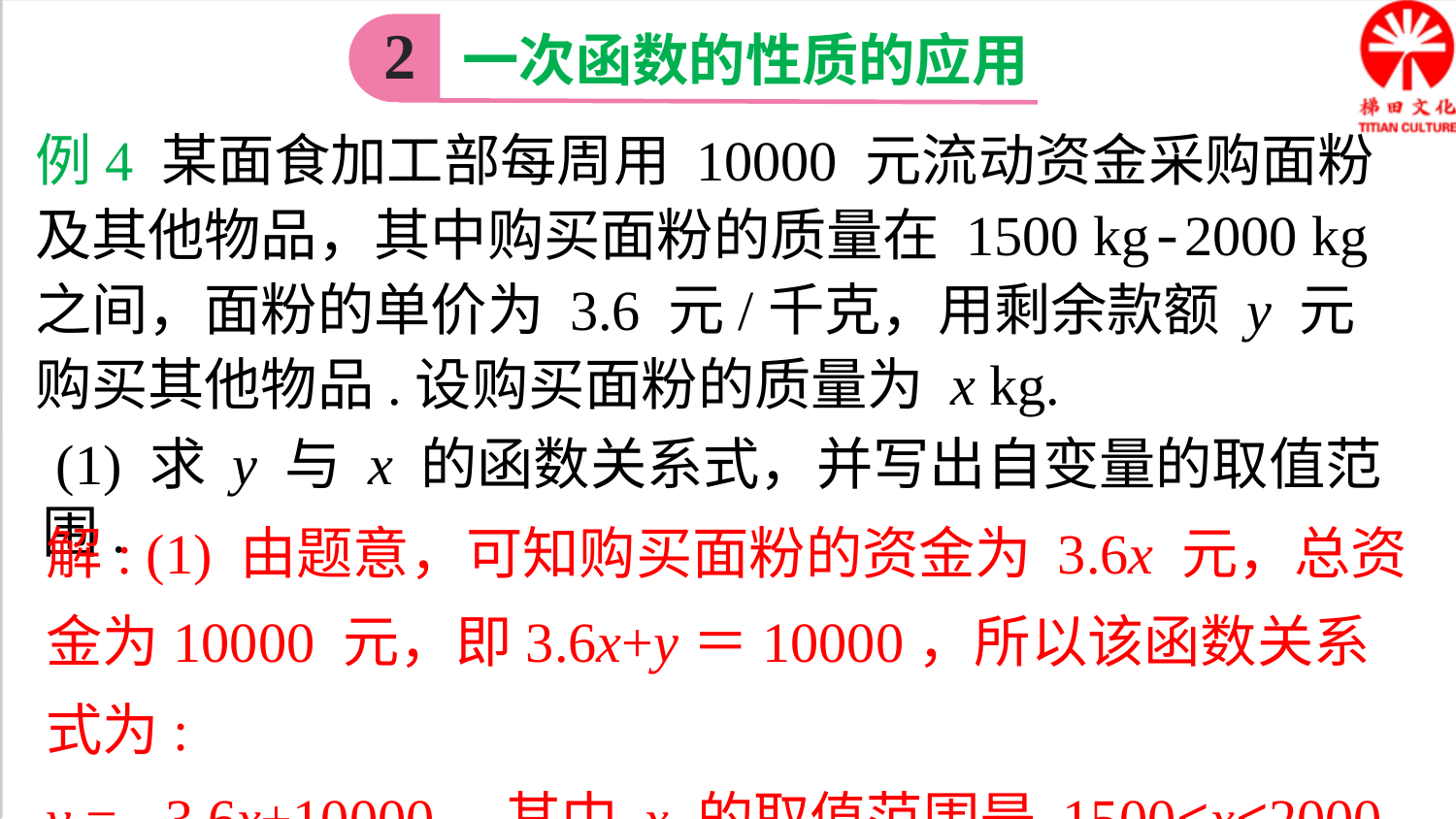

2

一次函数的性质的应用
例4 某面食加工部每周用 10000 元流动资金采购面粉及其他物品，其中购买面粉的质量在 1500 kg-2000 kg 之间，面粉的单价为 3.6 元/千克，用剩余款额 y 元购买其他物品.设购买面粉的质量为 x kg.
 (1) 求 y 与 x 的函数关系式，并写出自变量的取值范围.
解: (1) 由题意，可知购买面粉的资金为 3.6x 元，总资金为10000 元，即3.6x+y＝10000，所以该函数关系式为:
y = -3.6x+10000，其中 x 的取值范围是 1500≤x≤2000.